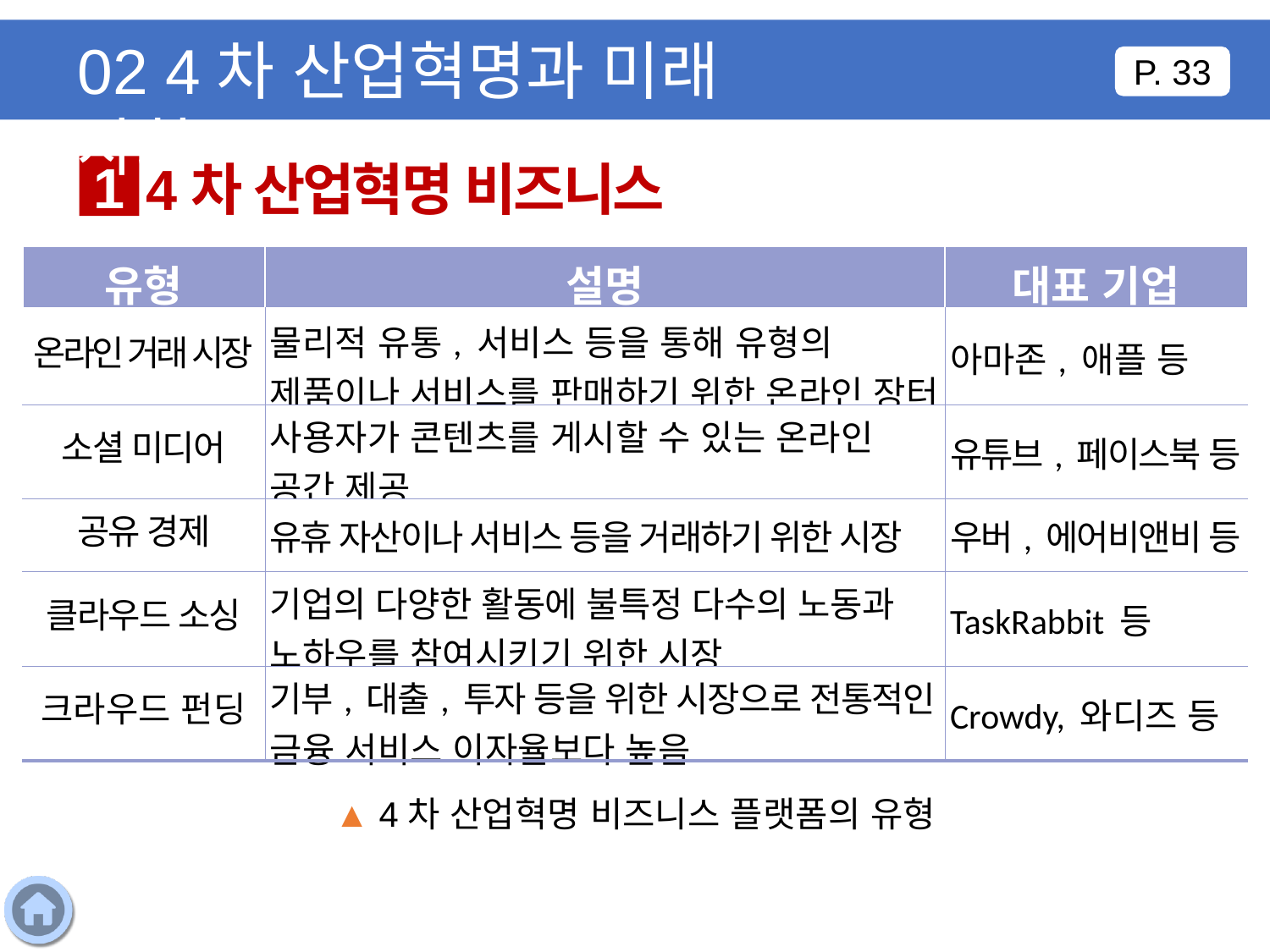

02 4차 산업혁명과 미래 사회
P. 33
4차 산업혁명 비즈니스
1
| 유형 | 설명 | 대표 기업 |
| --- | --- | --- |
| 온라인 거래 시장 | 물리적 유통, 서비스 등을 통해 유형의 제품이나 서비스를 판매하기 위한 온라인 장터 | 아마존, 애플 등 |
| 소셜 미디어 | 사용자가 콘텐츠를 게시할 수 있는 온라인 공간 제공 | 유튜브, 페이스북 등 |
| 공유 경제 | 유휴 자산이나 서비스 등을 거래하기 위한 시장 | 우버, 에어비앤비 등 |
| 클라우드 소싱 | 기업의 다양한 활동에 불특정 다수의 노동과 노하우를 참여시키기 위한 시장 | TaskRabbit 등 |
| 크라우드 펀딩 | 기부, 대출, 투자 등을 위한 시장으로 전통적인 금융 서비스 이자율보다 높음 | Crowdy, 와디즈 등 |
▲ 4차 산업혁명 비즈니스 플랫폼의 유형